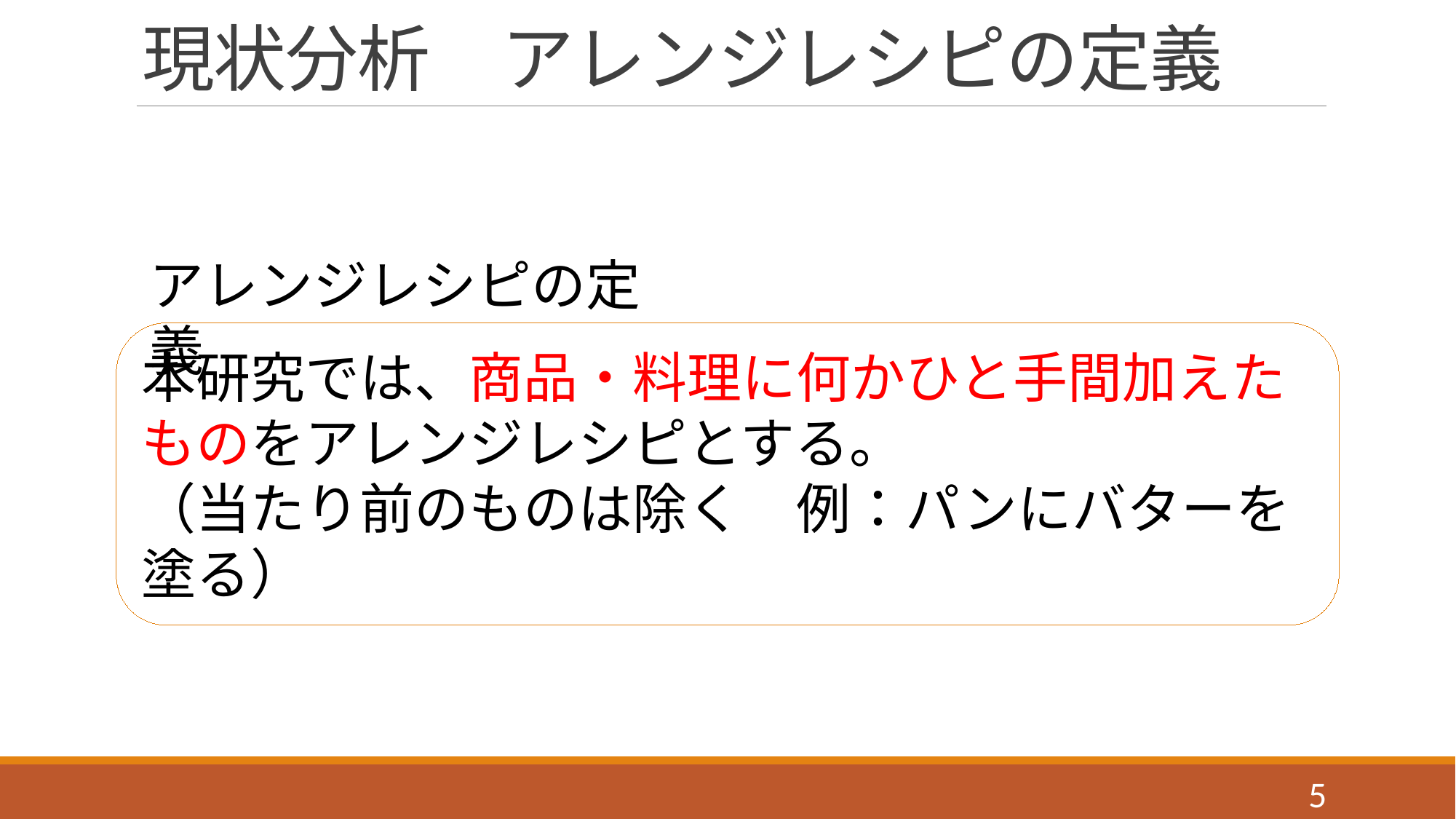

# 現状分析　アレンジレシピの定義
アレンジレシピの定義
本研究では、商品・料理に何かひと手間加えたものをアレンジレシピとする。
（当たり前のものは除く　例：パンにバターを塗る）
5